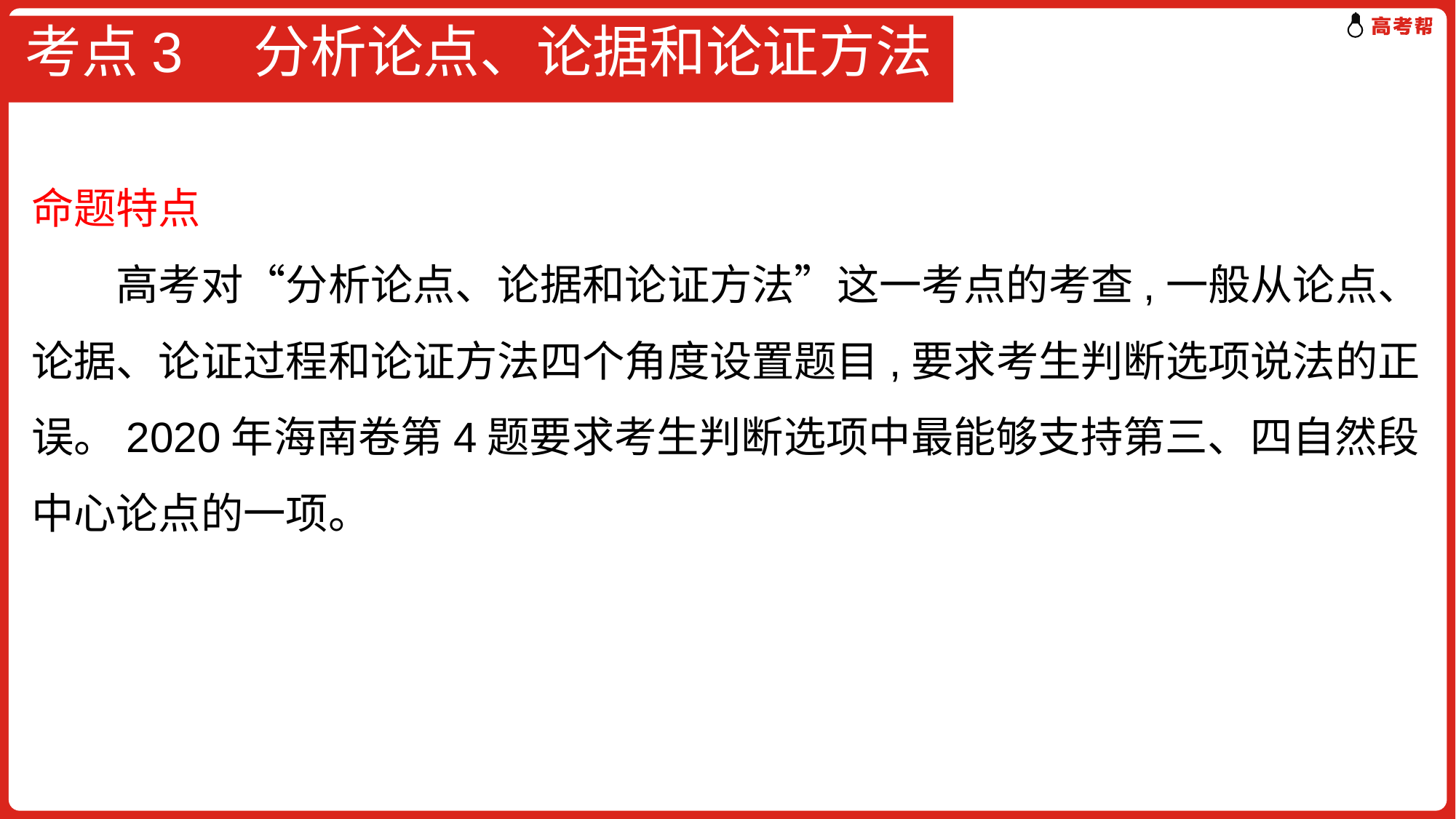

# 考点3　分析论点、论据和论证方法
命题特点
　　高考对“分析论点、论据和论证方法”这一考点的考查,一般从论点、论据、论证过程和论证方法四个角度设置题目,要求考生判断选项说法的正误。2020年海南卷第4题要求考生判断选项中最能够支持第三、四自然段中心论点的一项。